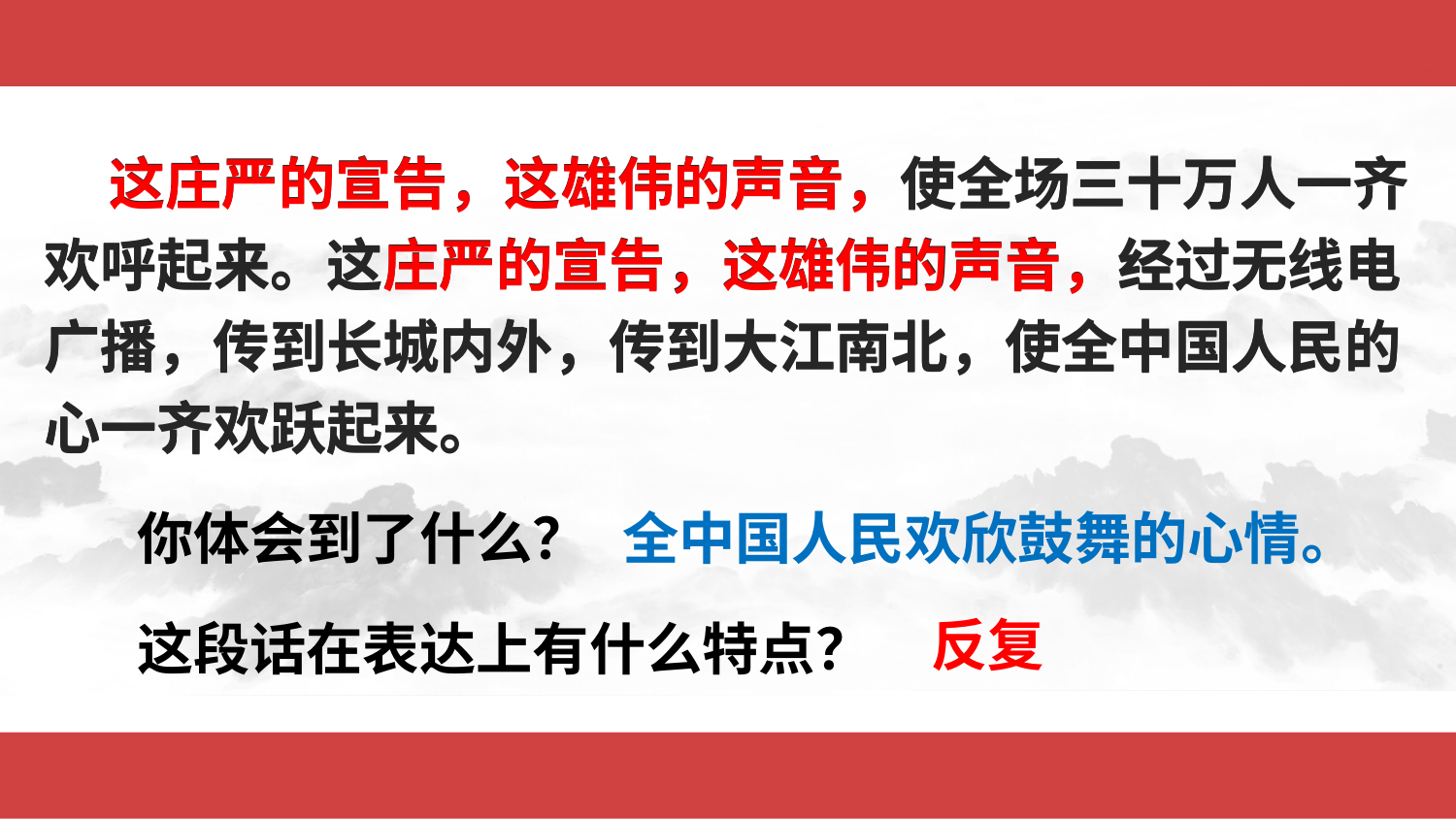

这庄严的宣告，这雄伟的声音，使全场三十万人一齐欢呼起来。这庄严的宣告，这雄伟的声音，经过无线电广播，传到长城内外，传到大江南北，使全中国人民的心一齐欢跃起来。
    这庄严的宣告，这雄伟的声音，使全场三十万人一齐欢呼起来。这庄严的宣告，这雄伟的声音，经过无线电广播，传到长城内外，传到大江南北，使全中国人民的心一齐欢跃起来。
你体会到了什么？
全中国人民欢欣鼓舞的心情。
这段话在表达上有什么特点？
反复